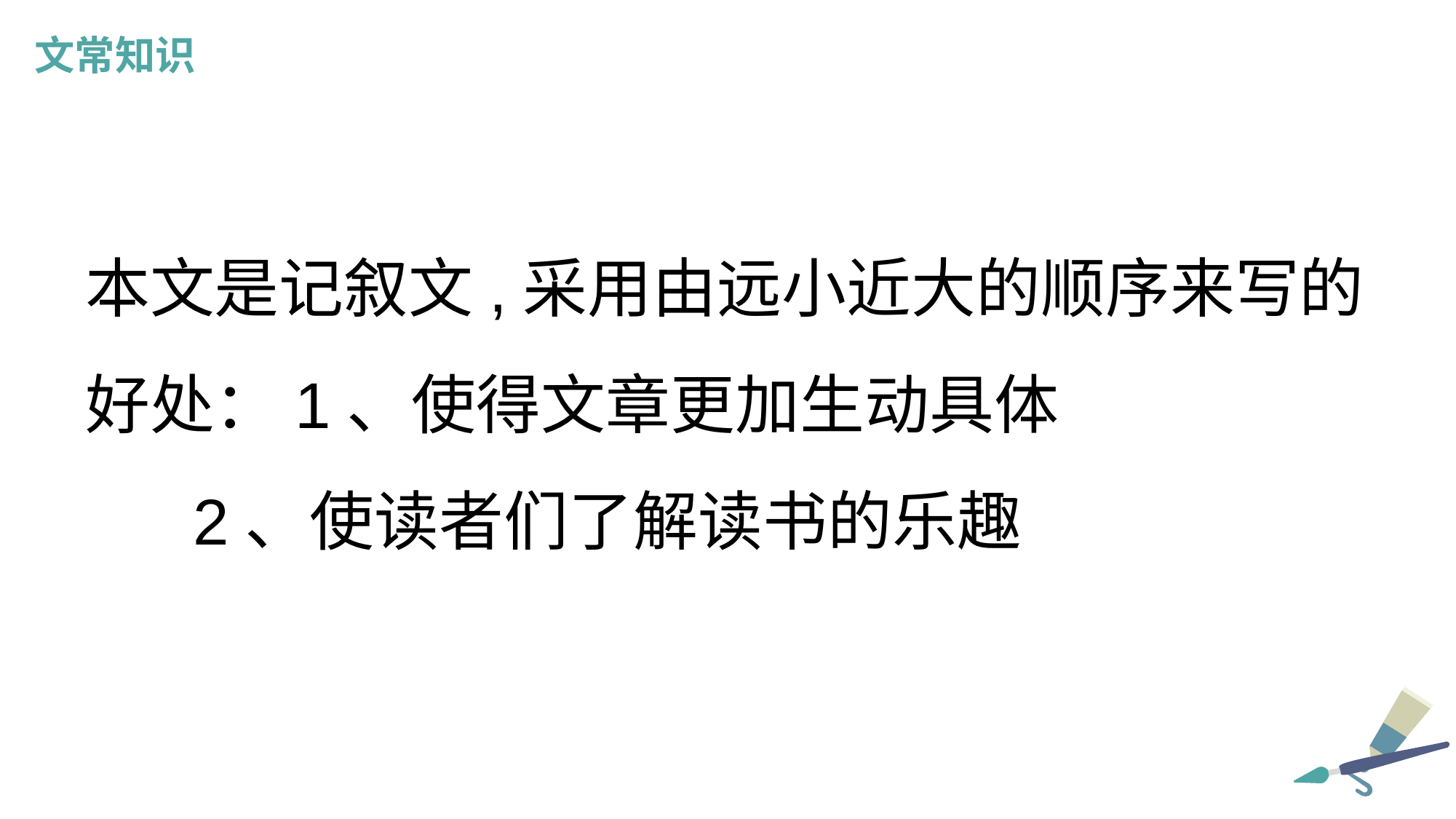

文常知识
本文是记叙文,采用由远小近大的顺序来写的
好处：1、使得文章更加生动具体
      2、使读者们了解读书的乐趣